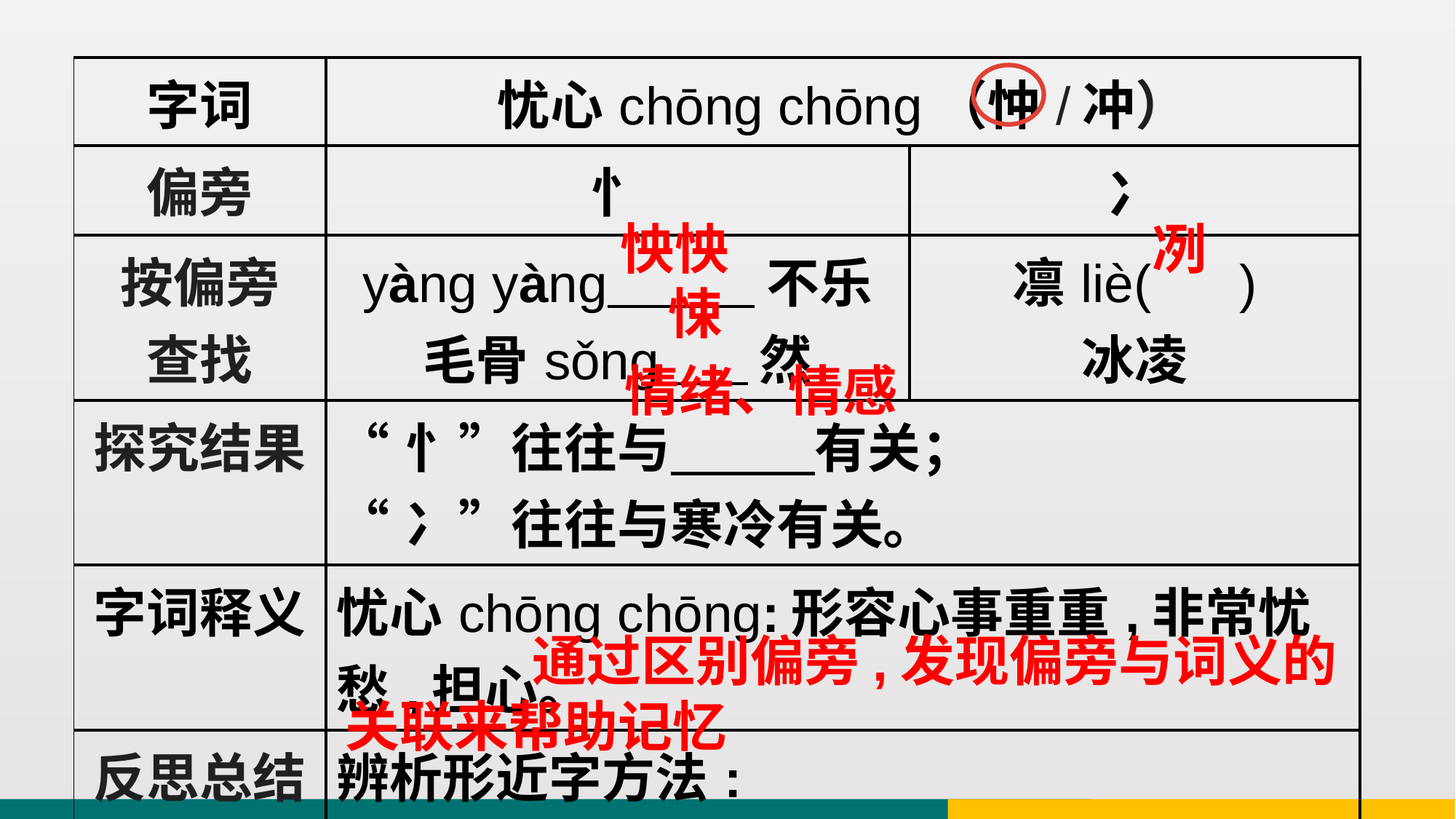

| 字词 | 忧心chōng chōng（忡/冲） |  |
| --- | --- | --- |
| 偏旁 | 忄 | 冫 |
| 按偏旁 查找 | yàng yàng 不乐 毛骨sǒng 然 | 凛liè( ) 冰凌 |
| 探究结果 | “忄”往往与 有关； “冫”往往与寒冷有关。 |  |
| 字词释义 | 忧心chōng chōng:形容心事重重,非常忧愁,担心。 |  |
| 反思总结 | 辨析形近字方法: 。 |  |

怏怏
冽
悚
情绪、情感
               通过区别偏旁,发现偏旁与词义的关联来帮助记忆